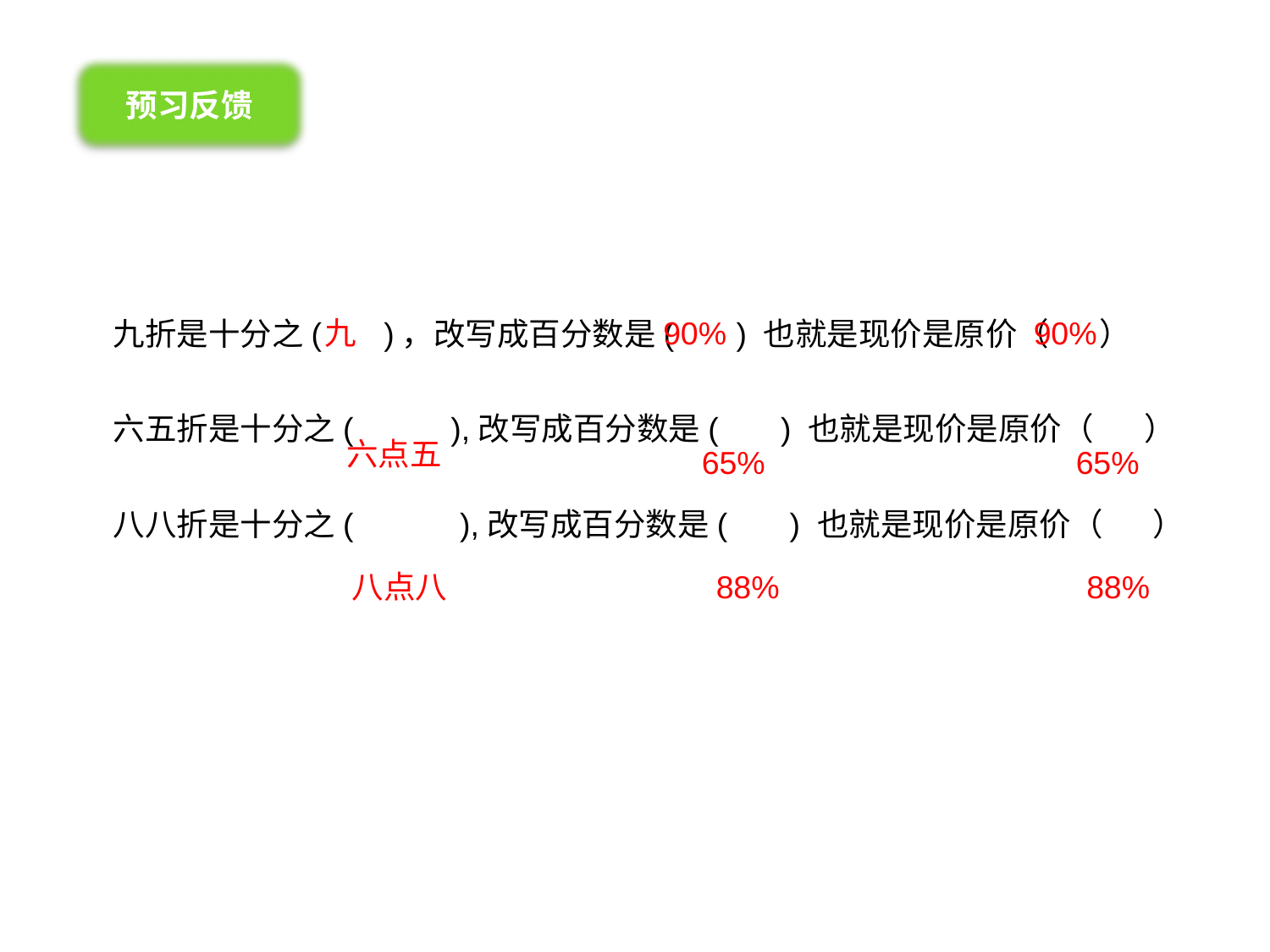

预习反馈
九折是十分之(       )，改写成百分数是(       ) 也就是现价是原价（       ）
六五折是十分之(           ),改写成百分数是(       ) 也就是现价是原价（       ）
八八折是十分之(            ),改写成百分数是(       ) 也就是现价是原价（       ）
九
90%
90%
六点五
65%
65%
八点八
88%
88%